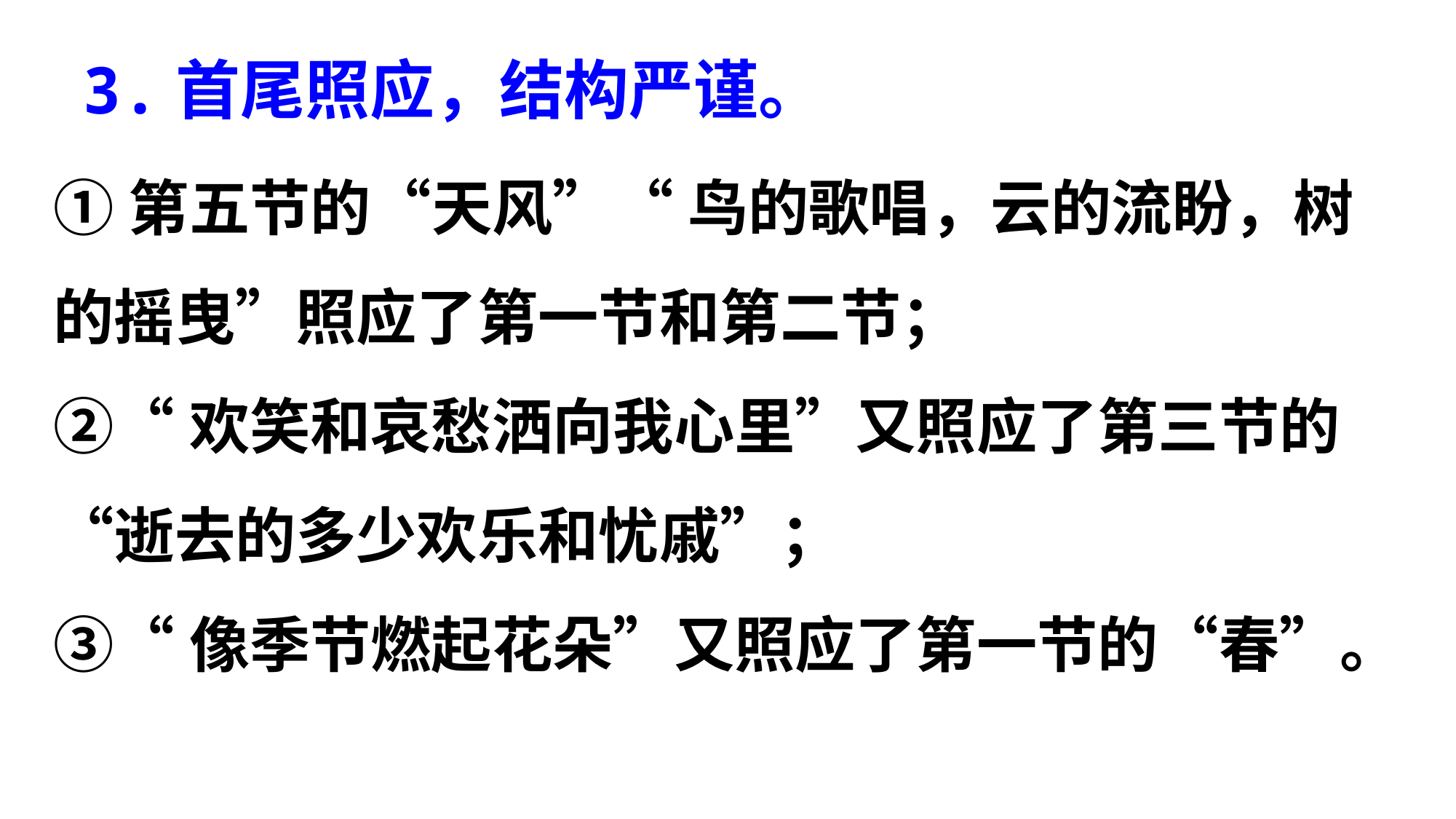

3.首尾照应，结构严谨。
①第五节的“天风”“ 鸟的歌唱，云的流盼，树的摇曳”照应了第一节和第二节；
②“欢笑和哀愁洒向我心里”又照应了第三节的“逝去的多少欢乐和忧戚”；
③“像季节燃起花朵”又照应了第一节的“春”。